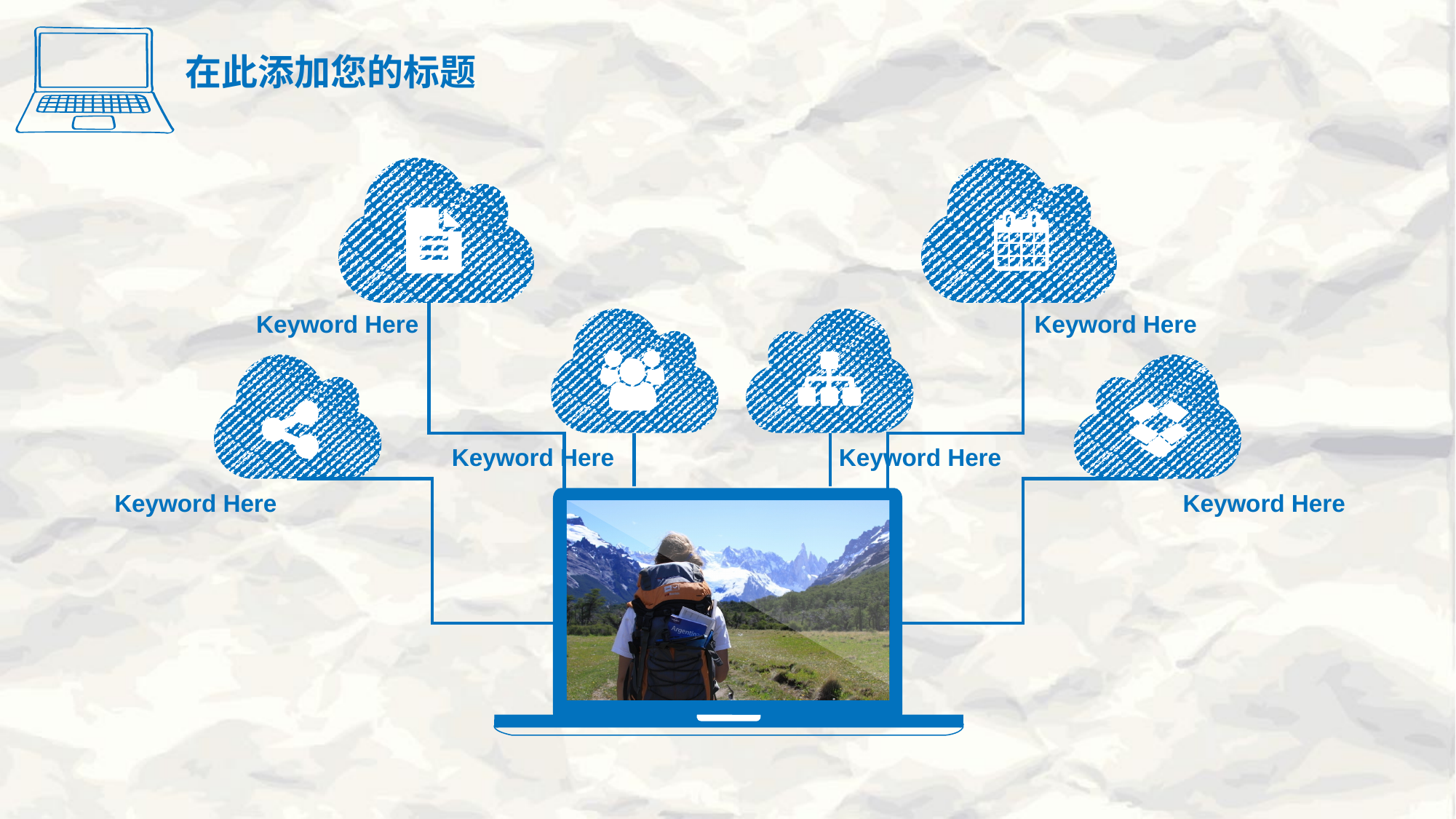

在此添加您的标题

Keyword Here
Keyword Here

Keyword Here
Keyword Here

Keyword Here
Keyword Here